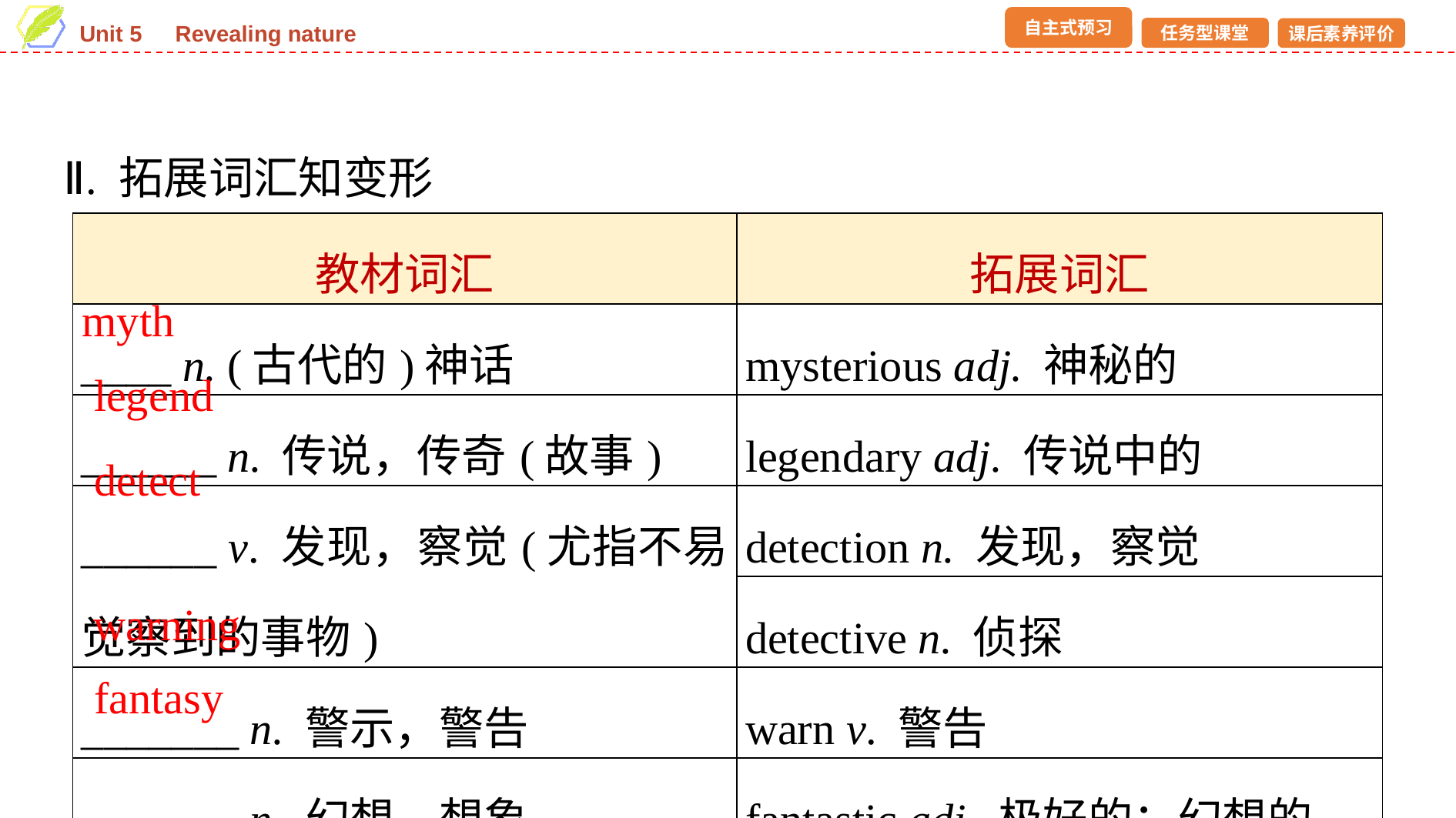

Ⅱ. 拓展词汇知变形
| 教材词汇 | 拓展词汇 |
| --- | --- |
| \_\_\_\_ n. (古代的)神话 | mysterious adj. 神秘的 |
| \_\_\_\_\_\_ n. 传说，传奇(故事) | legendary adj. 传说中的 |
| \_\_\_\_\_\_ v. 发现，察觉(尤指不易觉察到的事物) | detection n. 发现，察觉 |
|  | detective n. 侦探 |
| \_\_\_\_\_\_\_ n. 警示，警告 | warn v. 警告 |
| \_\_\_\_\_\_\_ n. 幻想，想象 | fantastic adj. 极好的；幻想的 |
myth
legend
detect
warning
fantasy